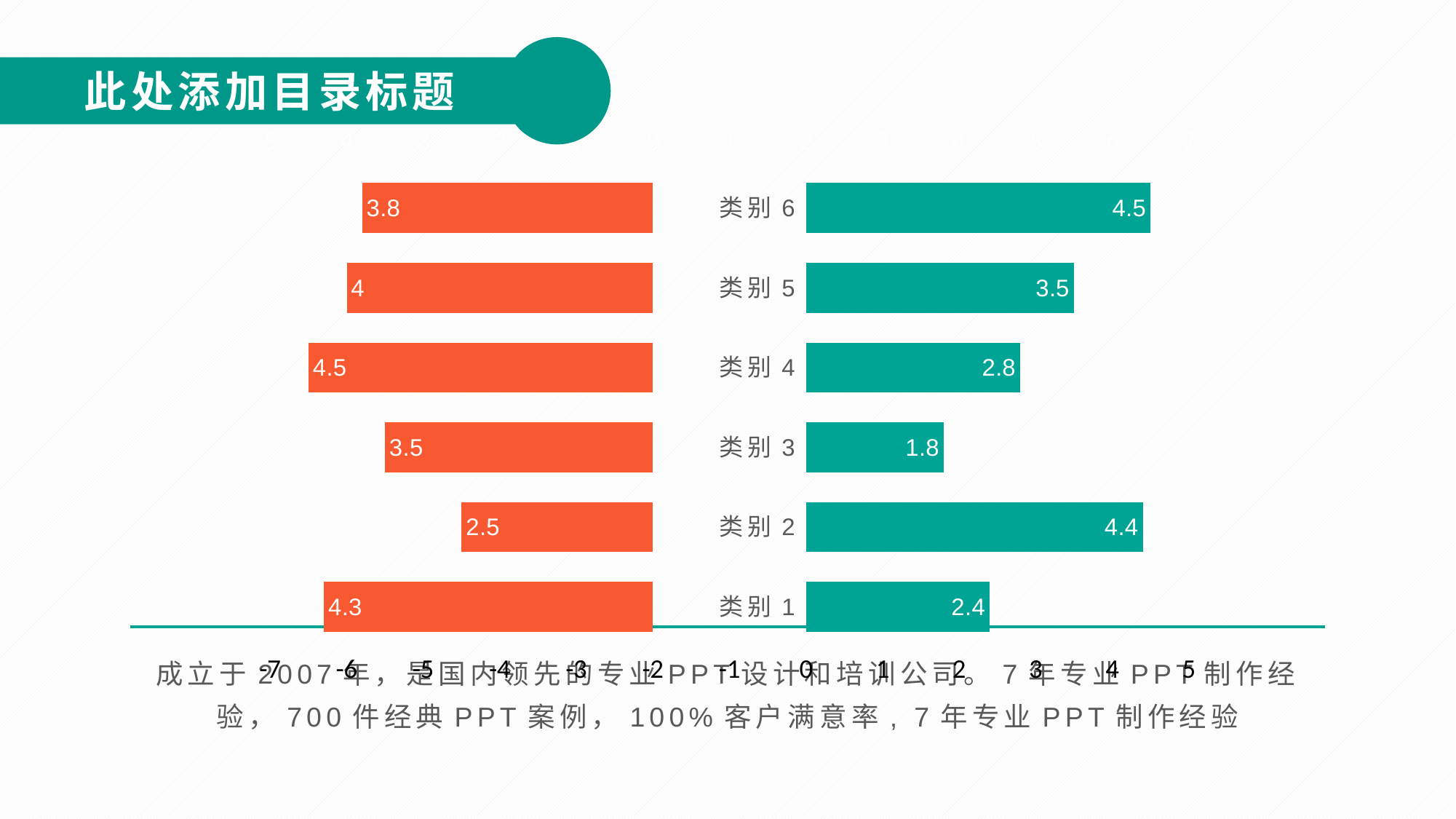

此处添加目录标题

### Chart

| Category | 系列 2 | 系列 1 |
|---|---|---|
| 类别1 | 2.4 | 4.3 |
| 类别2 | 4.4 | 2.5 |
| 类别3 | 1.8 | 3.5 |
| 类别4 | 2.8 | 4.5 |
| 类别5 | 3.5 | 4.0 |
| 类别6 | 4.5 | 3.8 |
成立于2007年，是国内领先的专业PPT设计和培训公司。7年专业PPT制作经验，700件经典PPT案例，100%客户满意率, 7年专业PPT制作经验